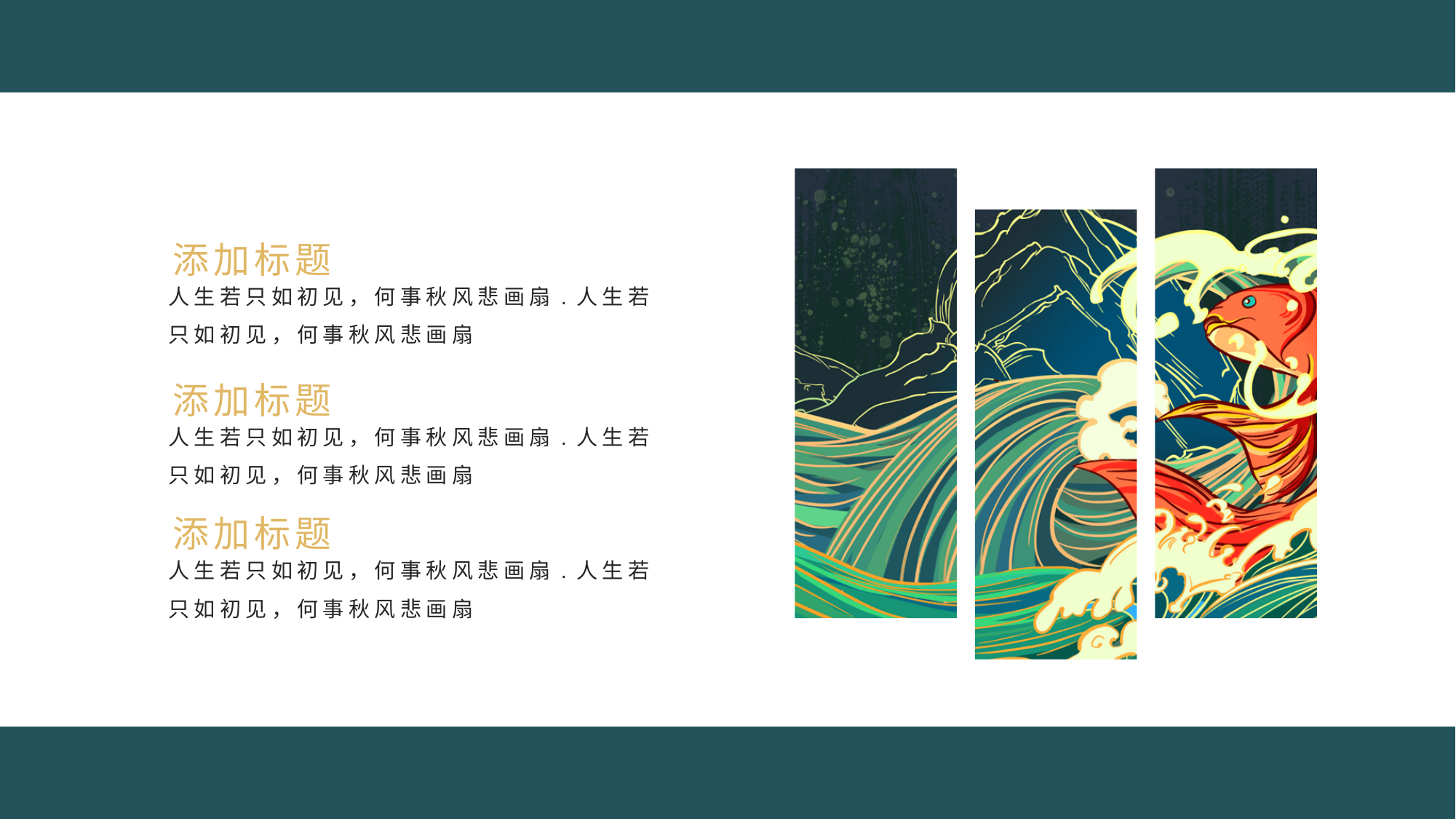

添加标题
人生若只如初见，何事秋风悲画扇.人生若只如初见，何事秋风悲画扇

添加标题
人生若只如初见，何事秋风悲画扇.人生若只如初见，何事秋风悲画扇

添加标题
人生若只如初见，何事秋风悲画扇.人生若只如初见，何事秋风悲画扇